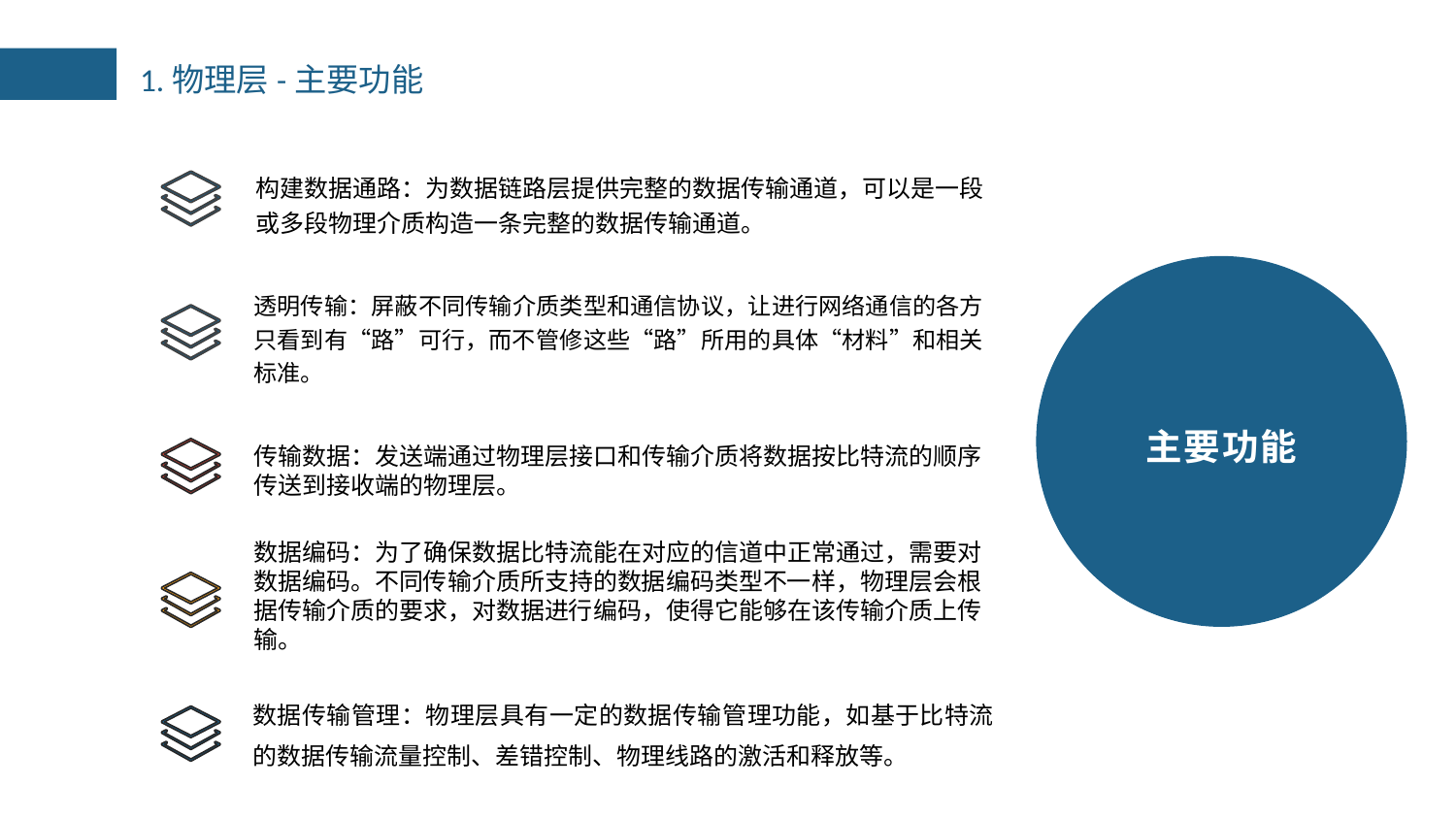

1.物理层-主要功能
构建数据通路：为数据链路层提供完整的数据传输通道，可以是一段或多段物理介质构造一条完整的数据传输通道。

透明传输：屏蔽不同传输介质类型和通信协议，让进行网络通信的各方只看到有“路”可行，而不管修这些“路”所用的具体“材料”和相关标准。

主要功能
传输数据：发送端通过物理层接口和传输介质将数据按比特流的顺序传送到接收端的物理层。

数据编码：为了确保数据比特流能在对应的信道中正常通过，需要对数据编码。不同传输介质所支持的数据编码类型不一样，物理层会根据传输介质的要求，对数据进行编码，使得它能够在该传输介质上传输。

数据传输管理：物理层具有一定的数据传输管理功能，如基于比特流的数据传输流量控制、差错控制、物理线路的激活和释放等。